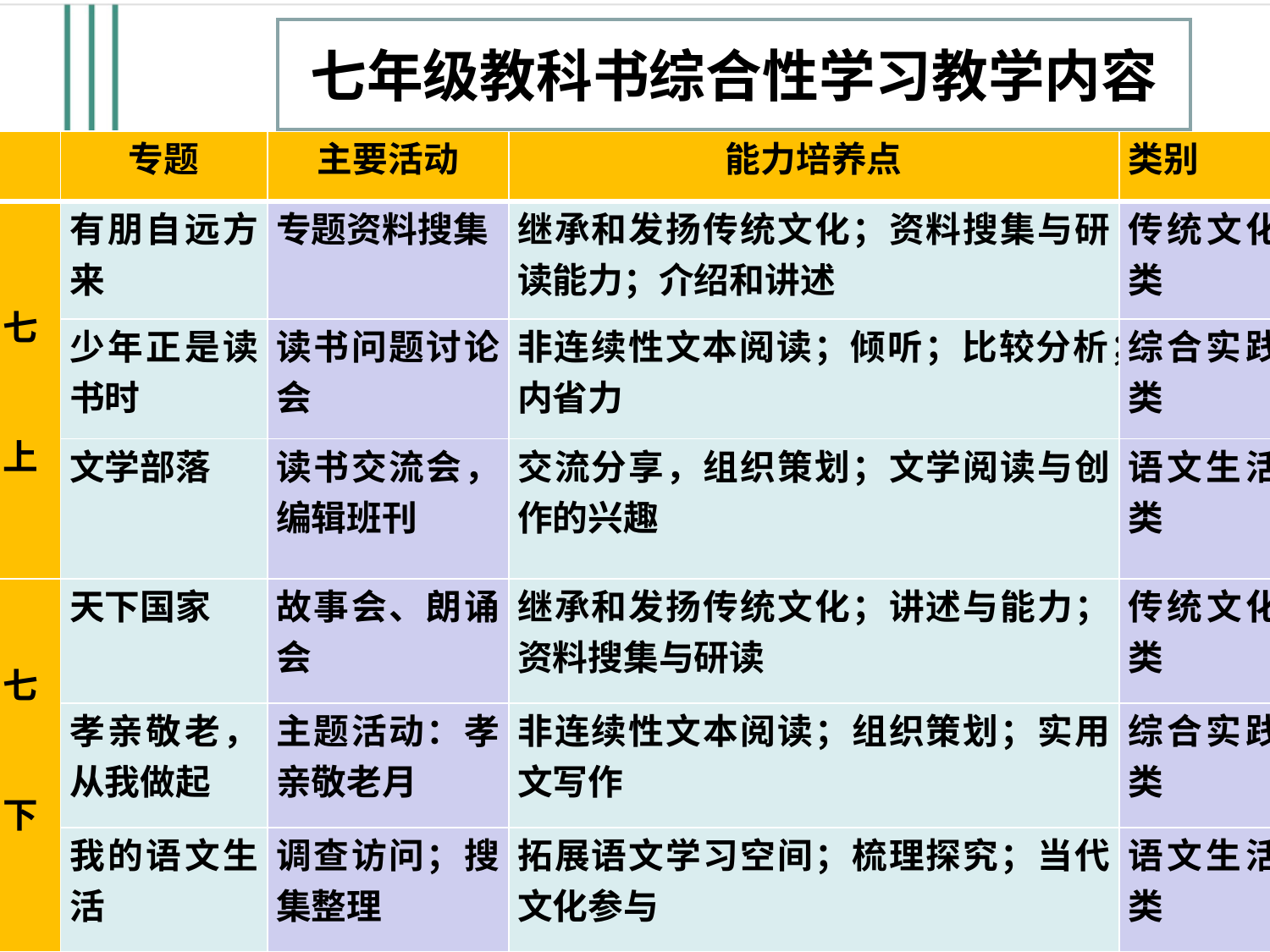

七年级教科书综合性学习教学内容
|  | 专题 | 主要活动 | 能力培养点 | 类别 |
| --- | --- | --- | --- | --- |
| 七 上 | 有朋自远方来 | 专题资料搜集 | 继承和发扬传统文化；资料搜集与研读能力；介绍和讲述 | 传统文化类 |
|  | 少年正是读书时 | 读书问题讨论会 | 非连续性文本阅读；倾听；比较分析；内省力 | 综合实践类 |
|  | 文学部落 | 读书交流会，编辑班刊 | 交流分享，组织策划；文学阅读与创作的兴趣 | 语文生活类 |
| 七 下 | 天下国家 | 故事会、朗诵会 | 继承和发扬传统文化；讲述与能力；资料搜集与研读 | 传统文化类 |
|  | 孝亲敬老，从我做起 | 主题活动：孝亲敬老月 | 非连续性文本阅读；组织策划；实用文写作 | 综合实践类 |
|  | 我的语文生活 | 调查访问；搜集整理 | 拓展语文学习空间；梳理探究；当代文化参与 | 语文生活类 |